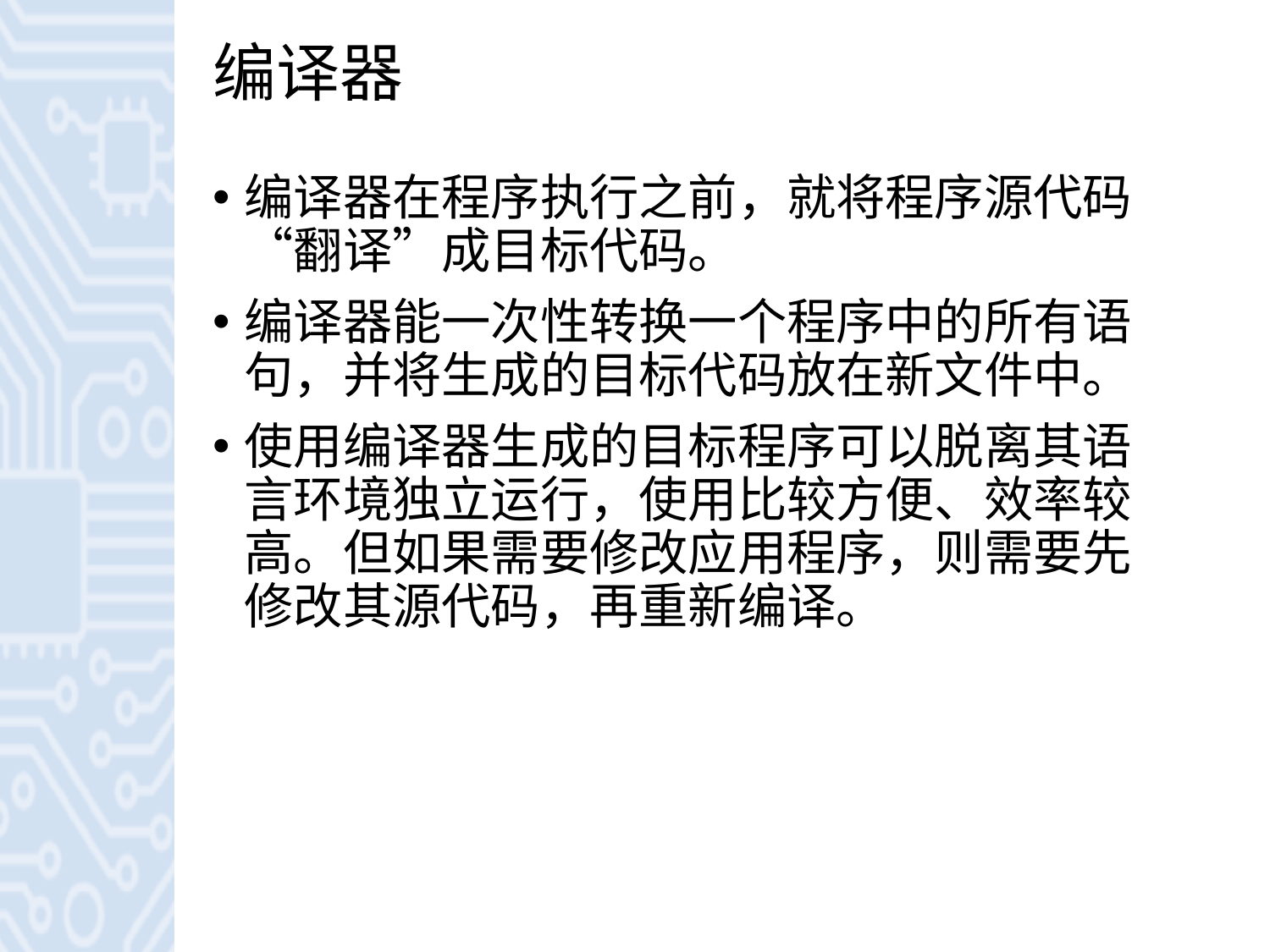

# 编译器
编译器在程序执行之前，就将程序源代码“翻译”成目标代码。
编译器能一次性转换一个程序中的所有语句，并将生成的目标代码放在新文件中。
使用编译器生成的目标程序可以脱离其语言环境独立运行，使用比较方便、效率较高。但如果需要修改应用程序，则需要先修改其源代码，再重新编译。